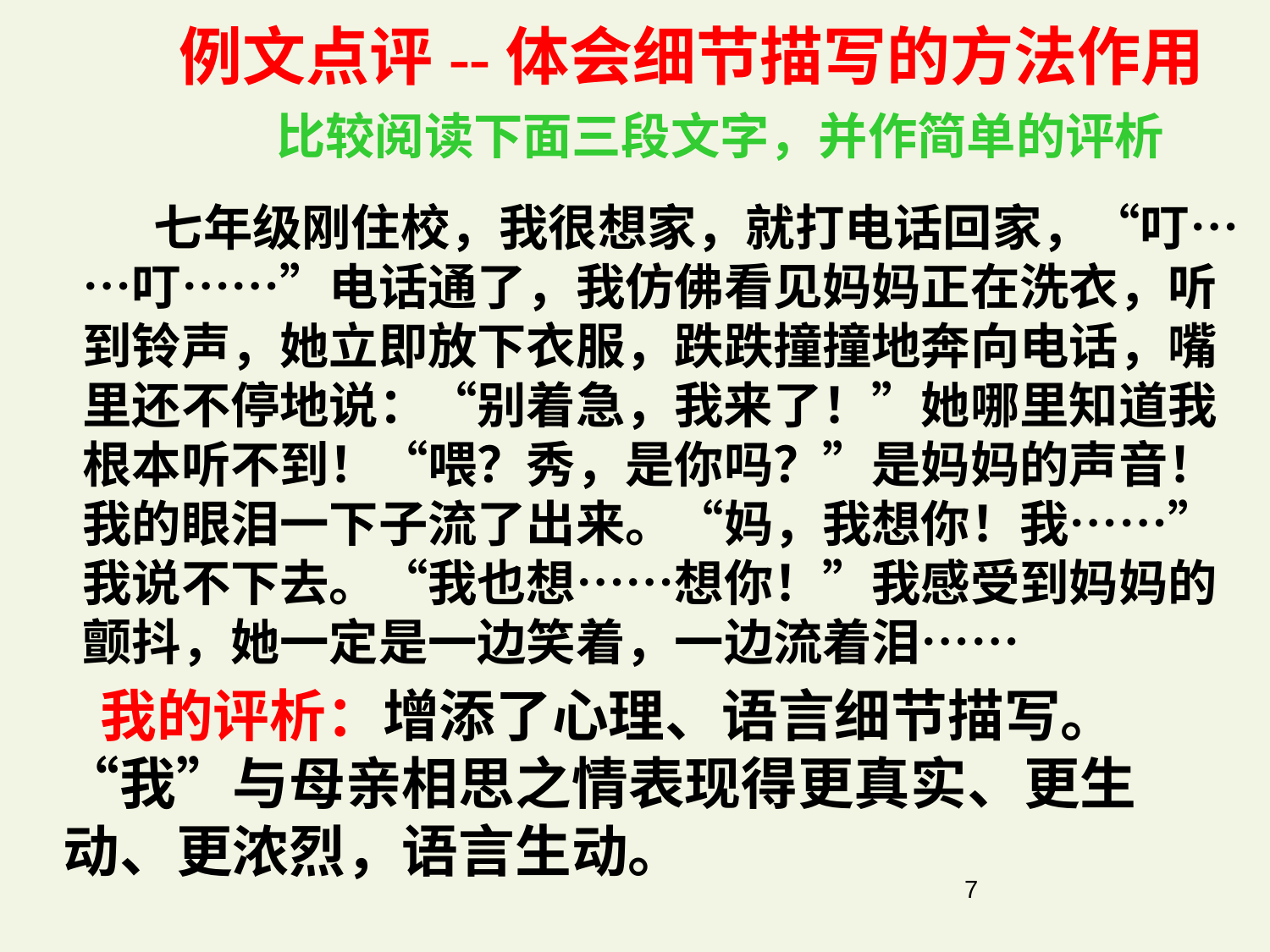

例文点评--体会细节描写的方法作用
   比较阅读下面三段文字，并作简单的评析
  七年级刚住校，我很想家，就打电话回家，“叮……叮……”电话通了，我仿佛看见妈妈正在洗衣，听到铃声，她立即放下衣服，跌跌撞撞地奔向电话，嘴里还不停地说：“别着急，我来了！”她哪里知道我根本听不到！“喂？秀，是你吗？”是妈妈的声音！我的眼泪一下子流了出来。“妈，我想你！我……”我说不下去。“我也想……想你！”我感受到妈妈的颤抖，她一定是一边笑着，一边流着泪……
我的评析：增添了心理、语言细节描写。“我”与母亲相思之情表现得更真实、更生动、更浓烈，语言生动。
7